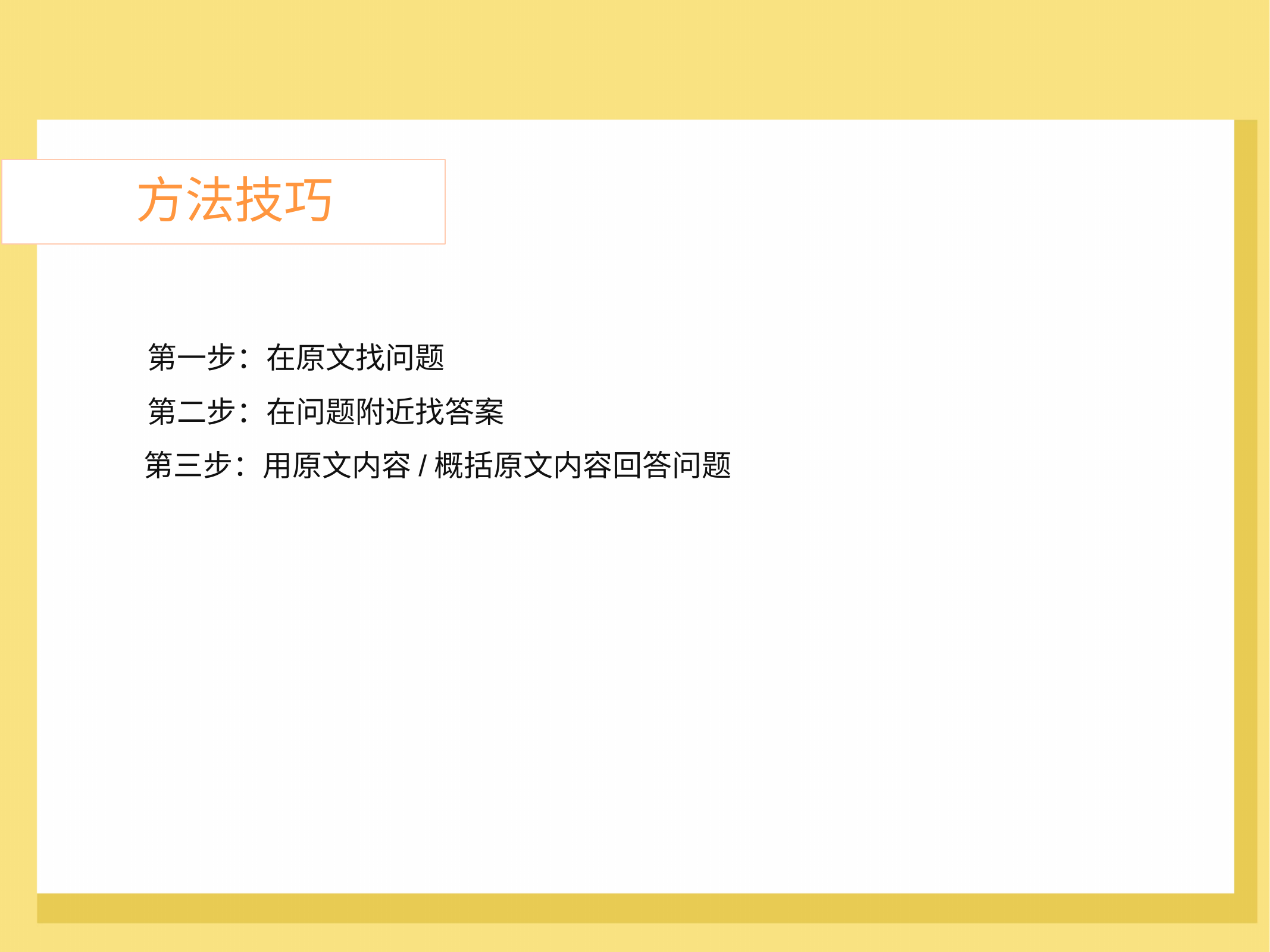

方法技巧
第一步：在原文找问题
第二步：在问题附近找答案
第三步：用原文内容/概括原文内容回答问题